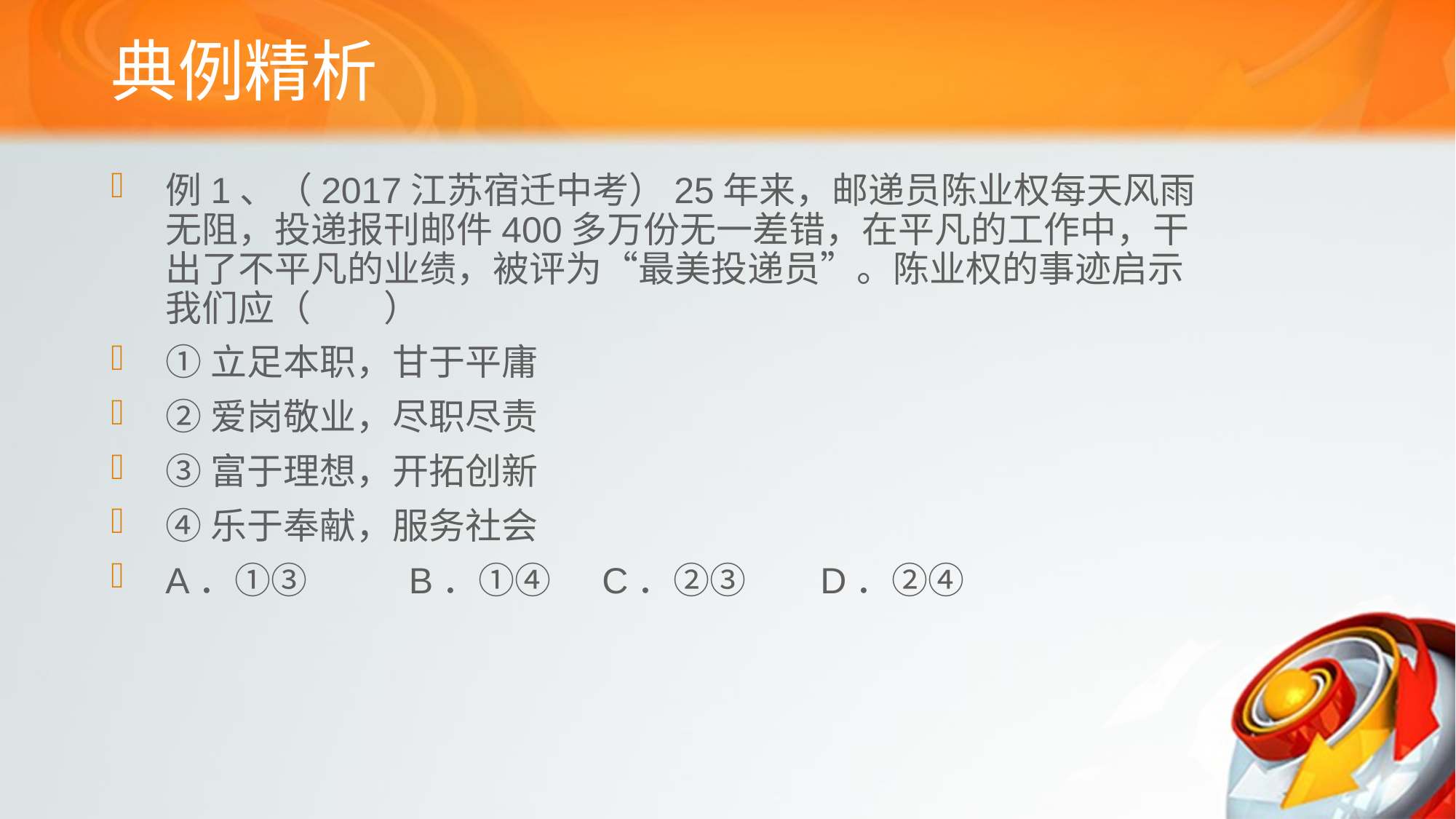

# 典例精析
例1、（2017江苏宿迁中考）25年来，邮递员陈业权每天风雨无阻，投递报刊邮件400多万份无一差错，在平凡的工作中，干出了不平凡的业绩，被评为“最美投递员”。陈业权的事迹启示我们应（　　）
①立足本职，甘于平庸
②爱岗敬业，尽职尽责
③富于理想，开拓创新
④乐于奉献，服务社会
A．①③	  B．①④  	C．②③ 	D．②④